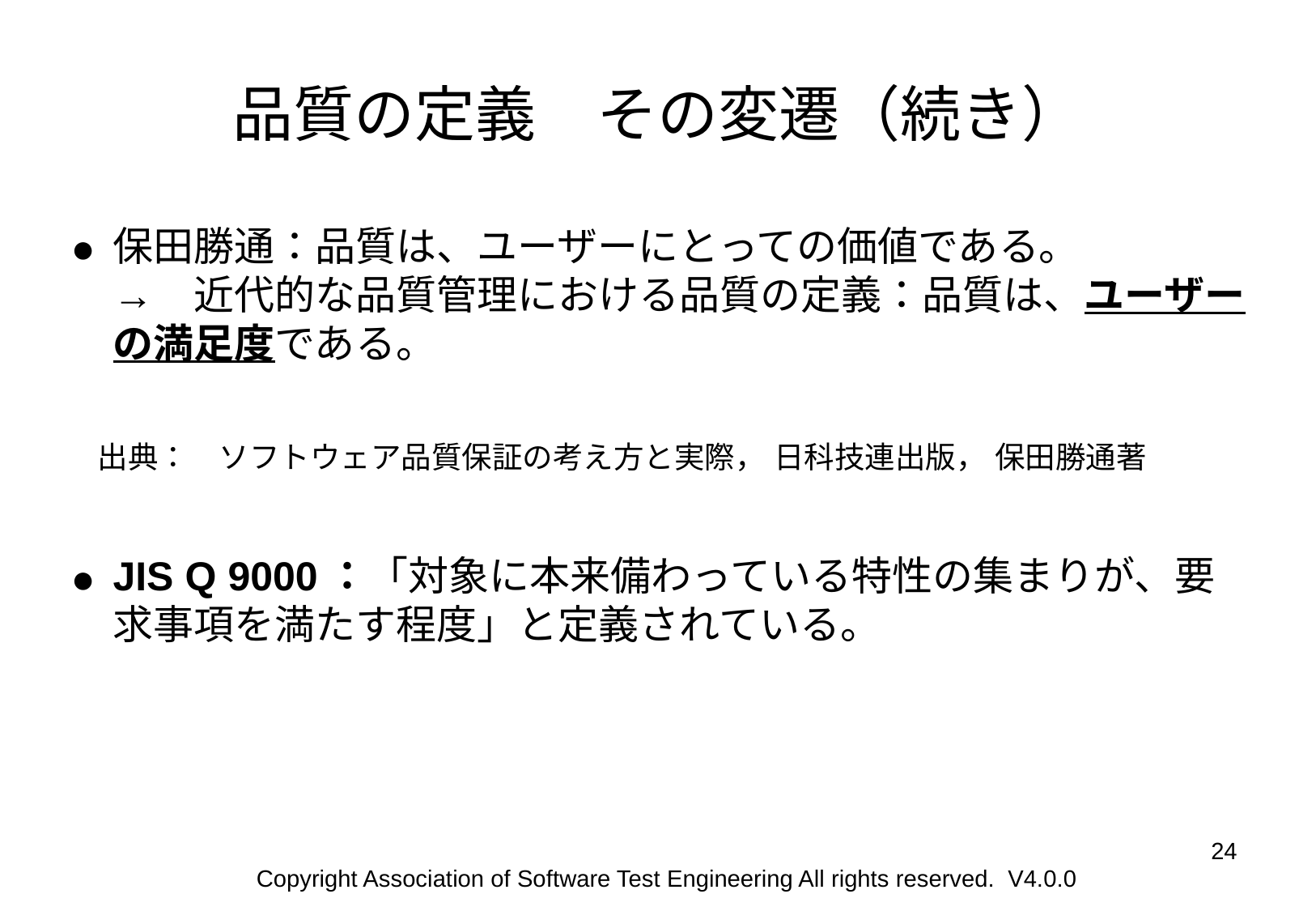

品質の定義　その変遷（続き）
保田勝通：品質は、ユーザーにとっての価値である。
→　近代的な品質管理における品質の定義：品質は、ユーザーの満足度である。

　出典：　ソフトウェア品質保証の考え方と実際， 日科技連出版， 保田勝通著

JIS Q 9000：「対象に本来備わっている特性の集まりが、要求事項を満たす程度」と定義されている。
24
Copyright Association of Software Test Engineering All rights reserved.  V4.0.0